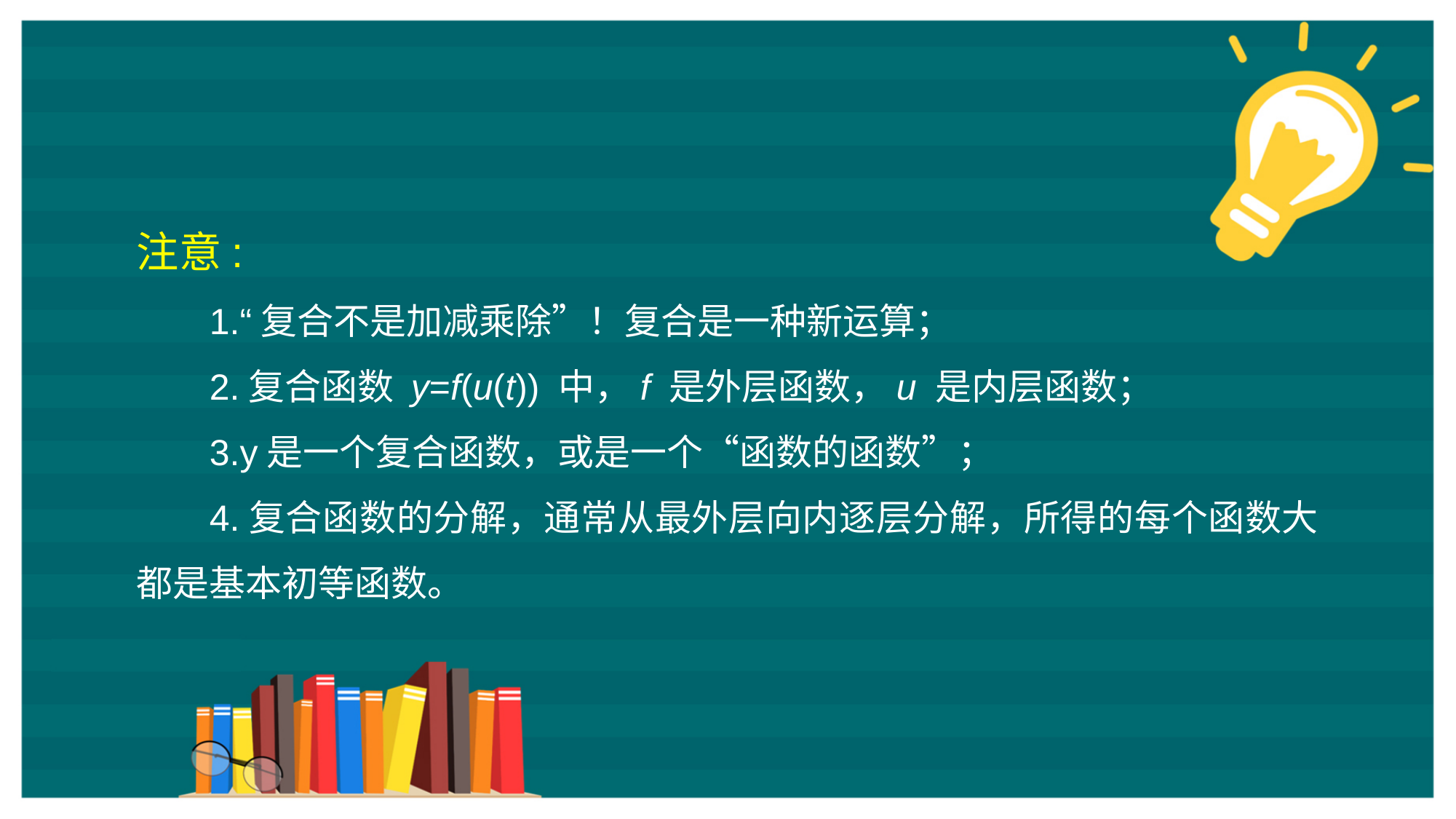

注意:
1.“复合不是加减乘除”！复合是一种新运算；
2.复合函数 y=f(u(t)) 中，f 是外层函数，u 是内层函数；
3.y是一个复合函数，或是一个“函数的函数”；
4.复合函数的分解，通常从最外层向内逐层分解，所得的每个函数大都是基本初等函数。